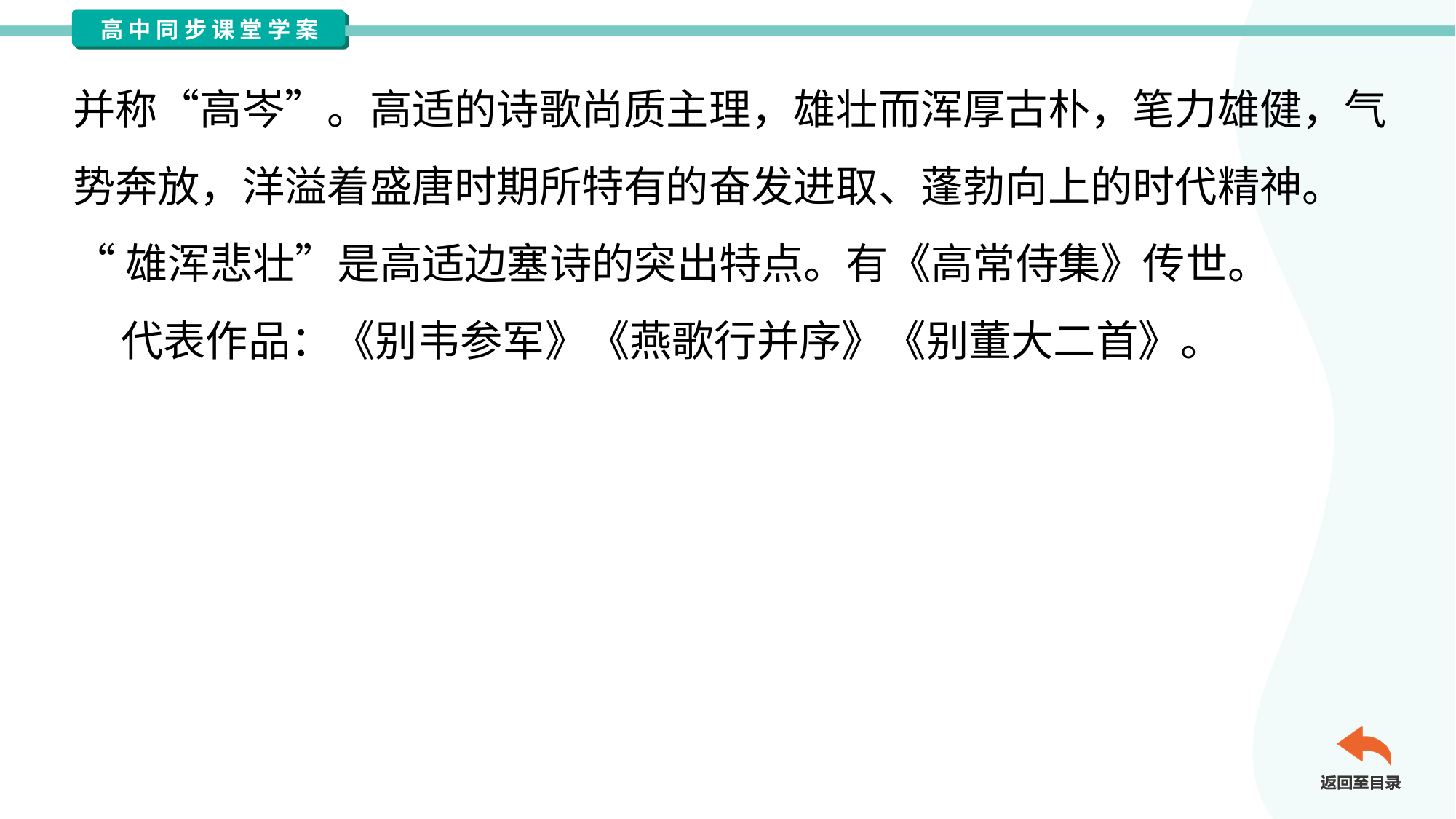

并称“高岑”。高适的诗歌尚质主理，雄壮而浑厚古朴，笔力雄健，气
势奔放，洋溢着盛唐时期所特有的奋发进取、蓬勃向上的时代精神。
“雄浑悲壮”是高适边塞诗的突出特点。有《高常侍集》传世。
    代表作品：《别韦参军》《燕歌行并序》《别董大二首》。